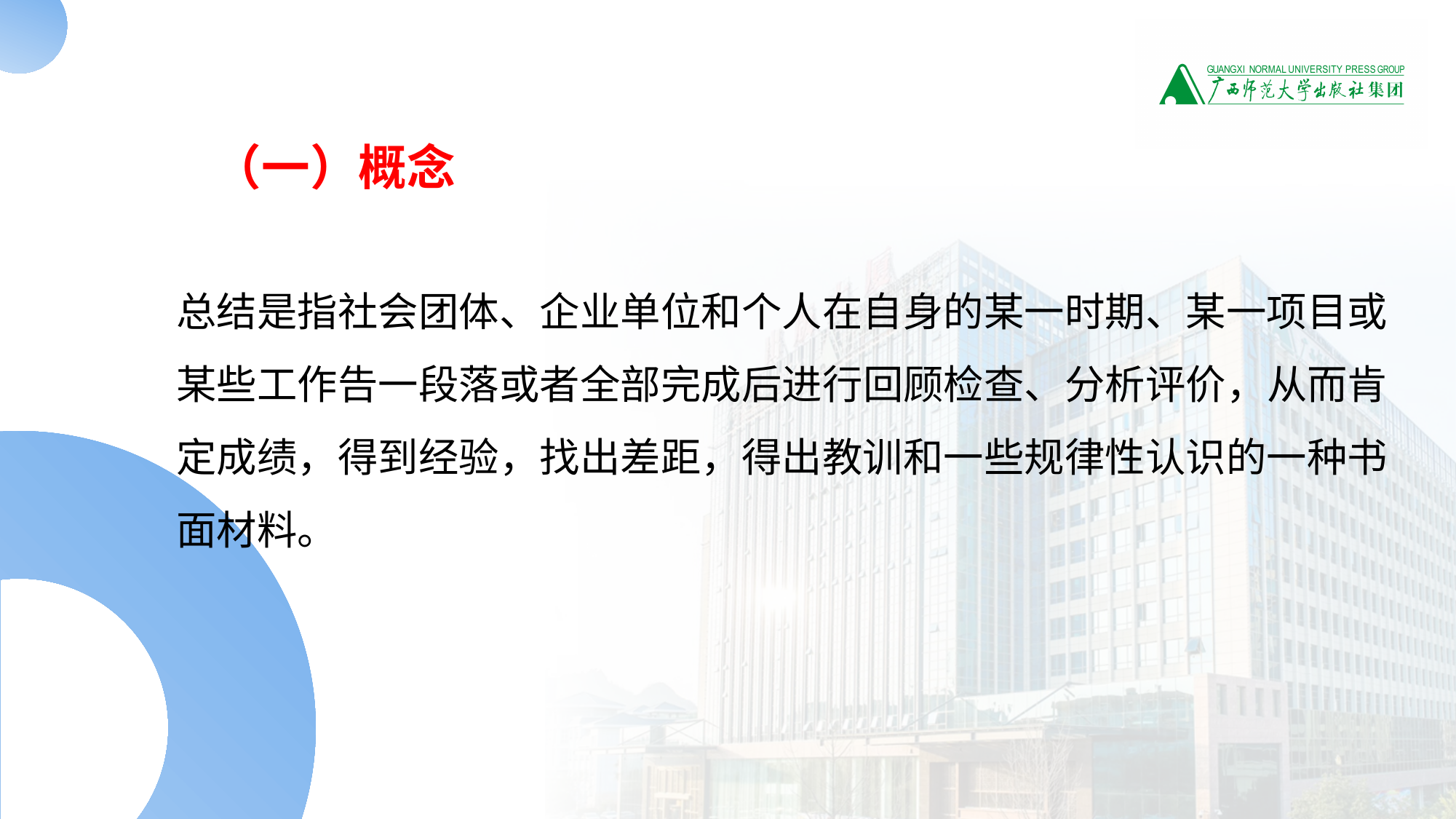

（一）概念
总结是指社会团体、企业单位和个人在自身的某一时期、某一项目或某些工作告一段落或者全部完成后进行回顾检查、分析评价，从而肯定成绩，得到经验，找出差距，得出教训和一些规律性认识的一种书面材料。